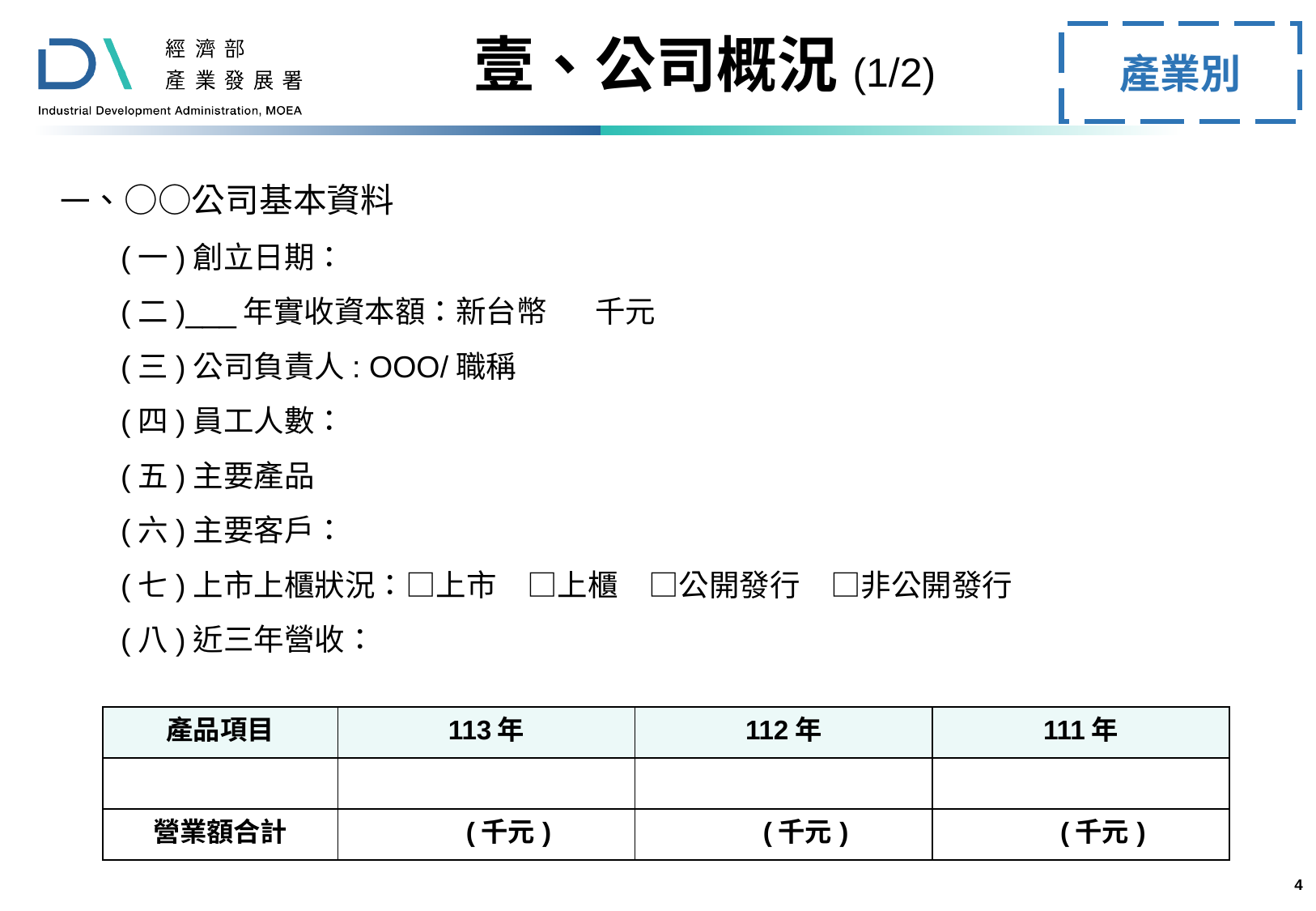

壹、公司概況(1/2)
產業別
一、○○公司基本資料
(一)創立日期：
(二)___年實收資本額：新台幣       千元
(三)公司負責人: OOO/職稱
(四)員工人數：
(五)主要產品
(六)主要客戶：
(七)上市上櫃狀況：□上市　□上櫃　□公開發行　□非公開發行
(八)近三年營收：
| 產品項目 | 113年 | 112年 | 111年 |
| --- | --- | --- | --- |
|  |  |  |  |
| 營業額合計 | (千元) | (千元) | (千元) |
4